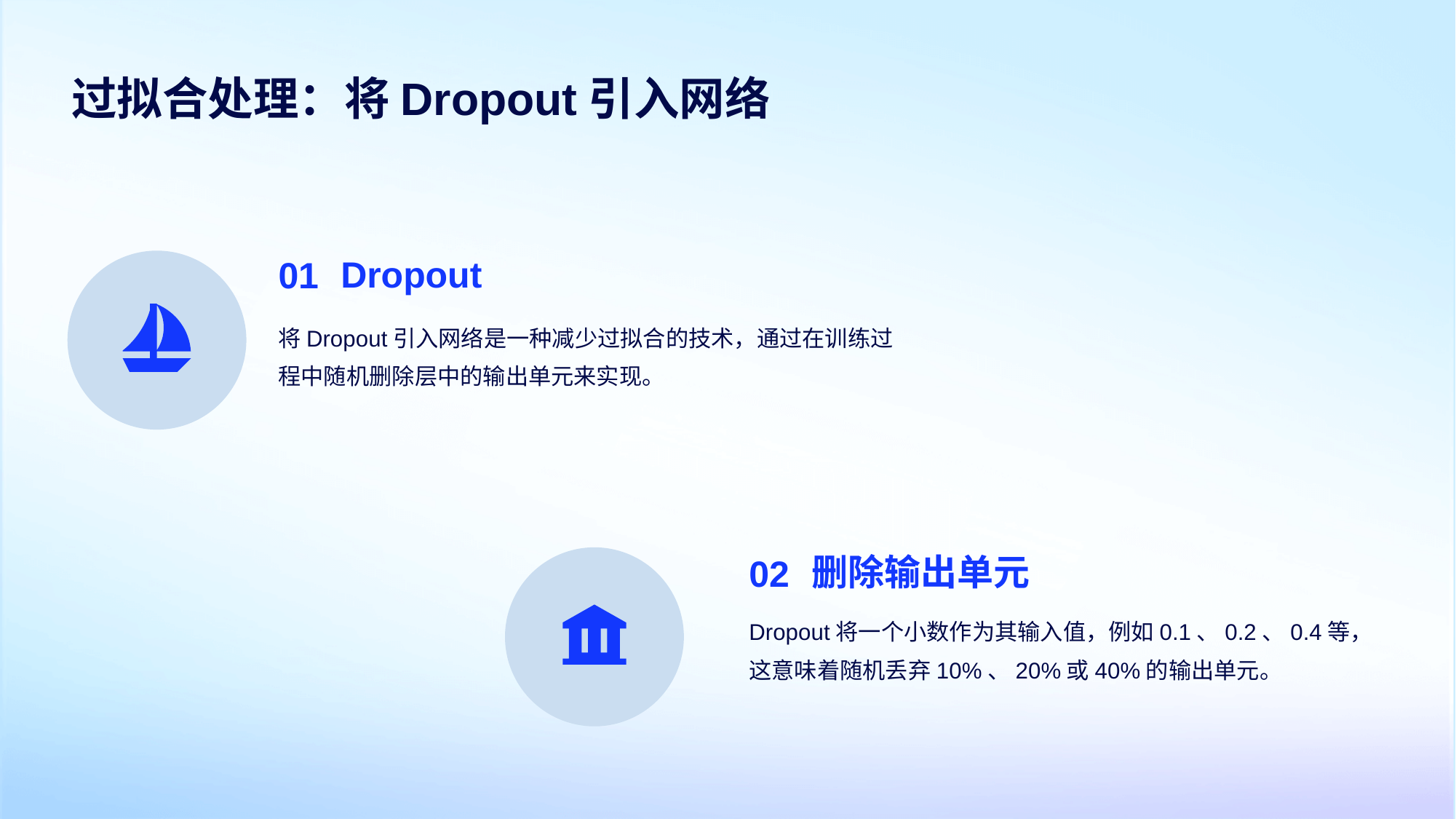

过拟合处理：将Dropout引入网络
01
Dropout

将Dropout引入网络是一种减少过拟合的技术，通过在训练过程中随机删除层中的输出单元来实现。
02
删除输出单元

Dropout将一个小数作为其输入值，例如0.1、0.2、0.4等，这意味着随机丢弃10%、20%或40%的输出单元。